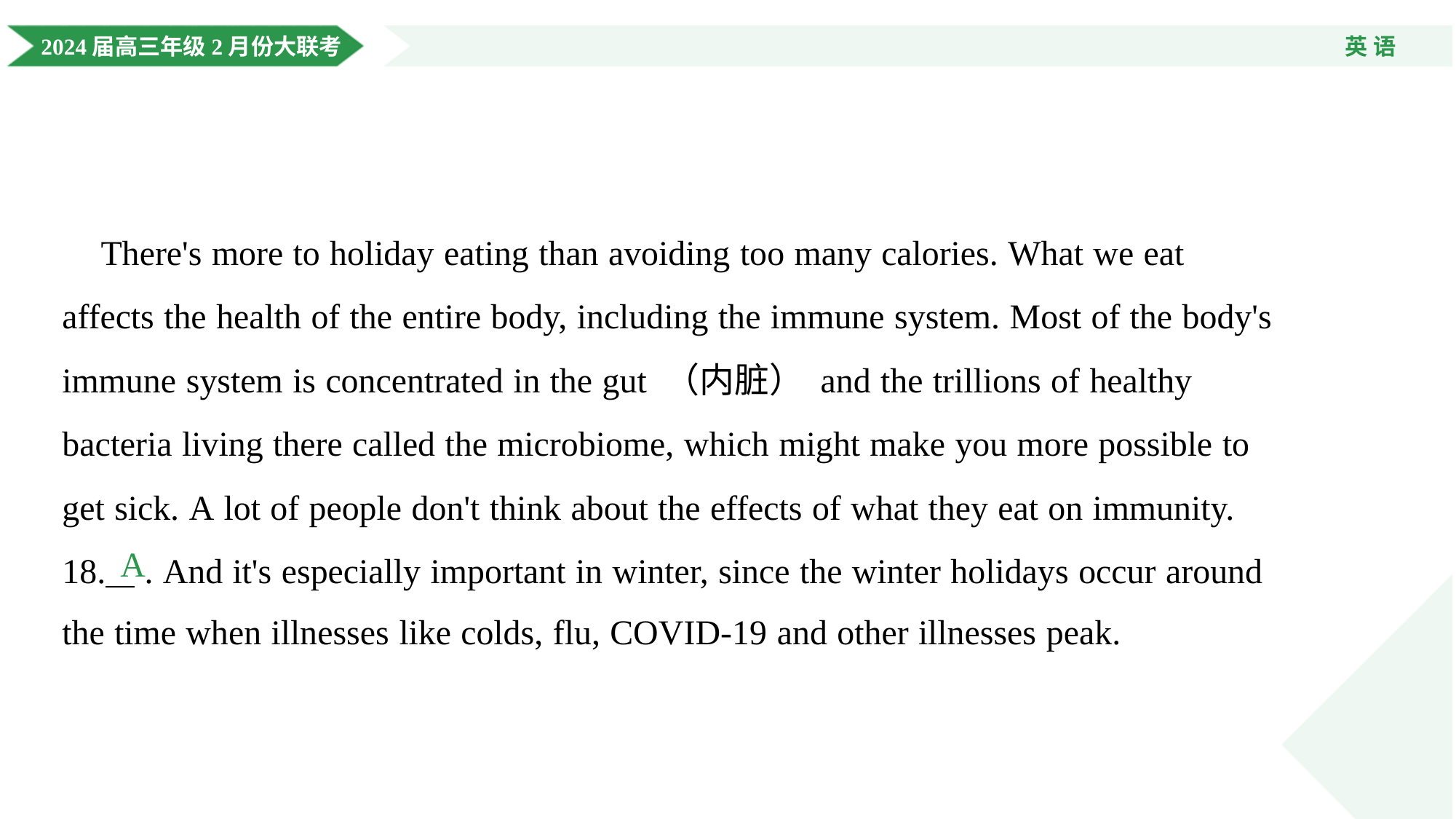

There's more to holiday eating than avoiding too many calories. What we eat
affects the health of the entire body, including the immune system. Most of the body's
immune system is concentrated in the gut （内脏） and the trillions of healthy
bacteria living there called the microbiome, which might make you more possible to
get sick. A lot of people don't think about the effects of what they eat on immunity.
18.   .. And it's especially important in winter, since the winter holidays occur around
the time when illnesses like colds, flu, COVID-19 and other illnesses peak.
A